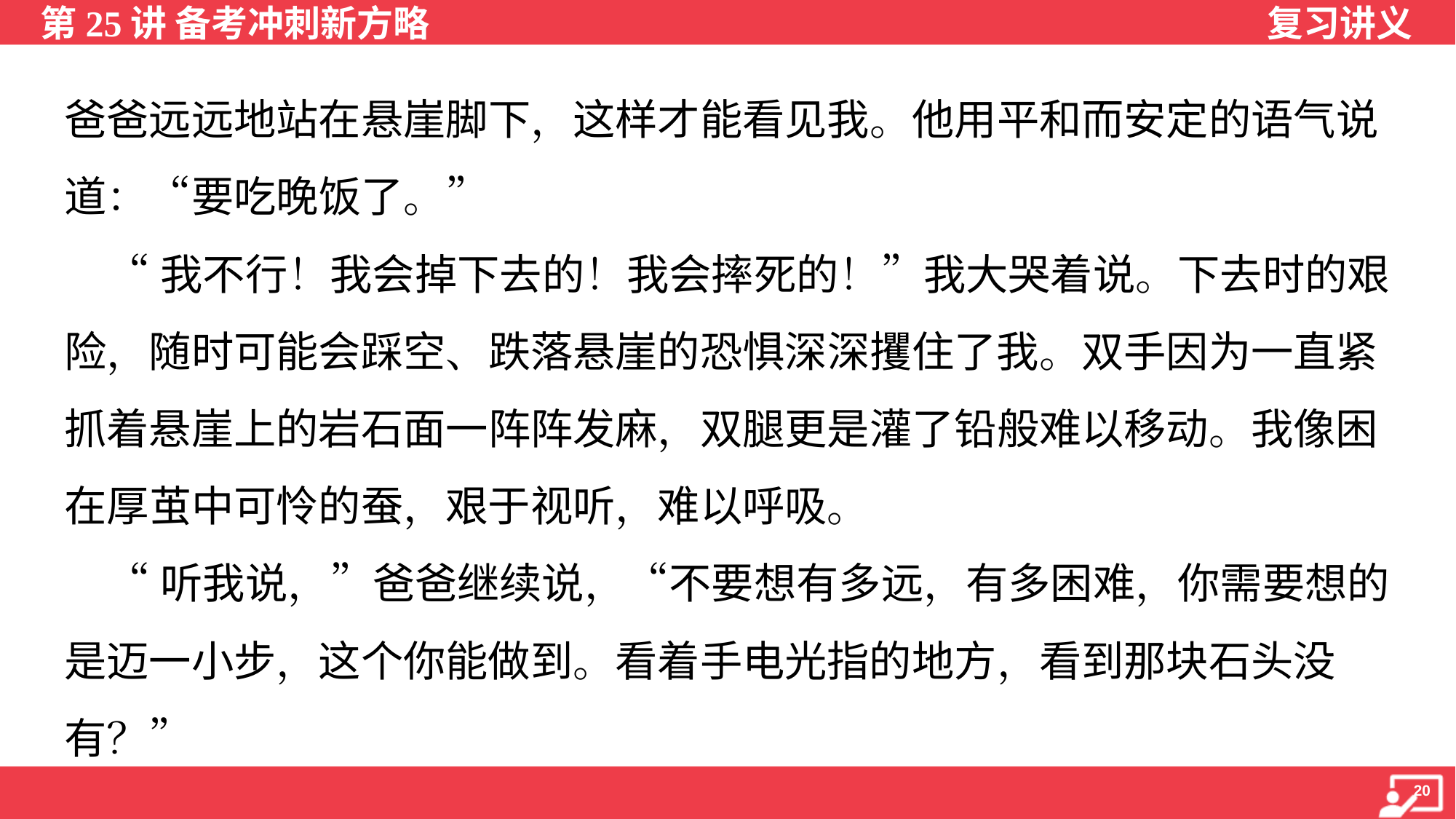

爸爸远远地站在悬崖脚下，这样才能看见我。他用平和而安定的语气说
道：“要吃晚饭了。”
    “我不行！我会掉下去的！我会摔死的！”我大哭着说。下去时的艰
险，随时可能会踩空、跌落悬崖的恐惧深深攫住了我。双手因为一直紧
抓着悬崖上的岩石面一阵阵发麻，双腿更是灌了铅般难以移动。我像困
在厚茧中可怜的蚕，艰于视听，难以呼吸。
    “听我说，”爸爸继续说，“不要想有多远，有多困难，你需要想的
是迈一小步，这个你能做到。看着手电光指的地方，看到那块石头没
有？”